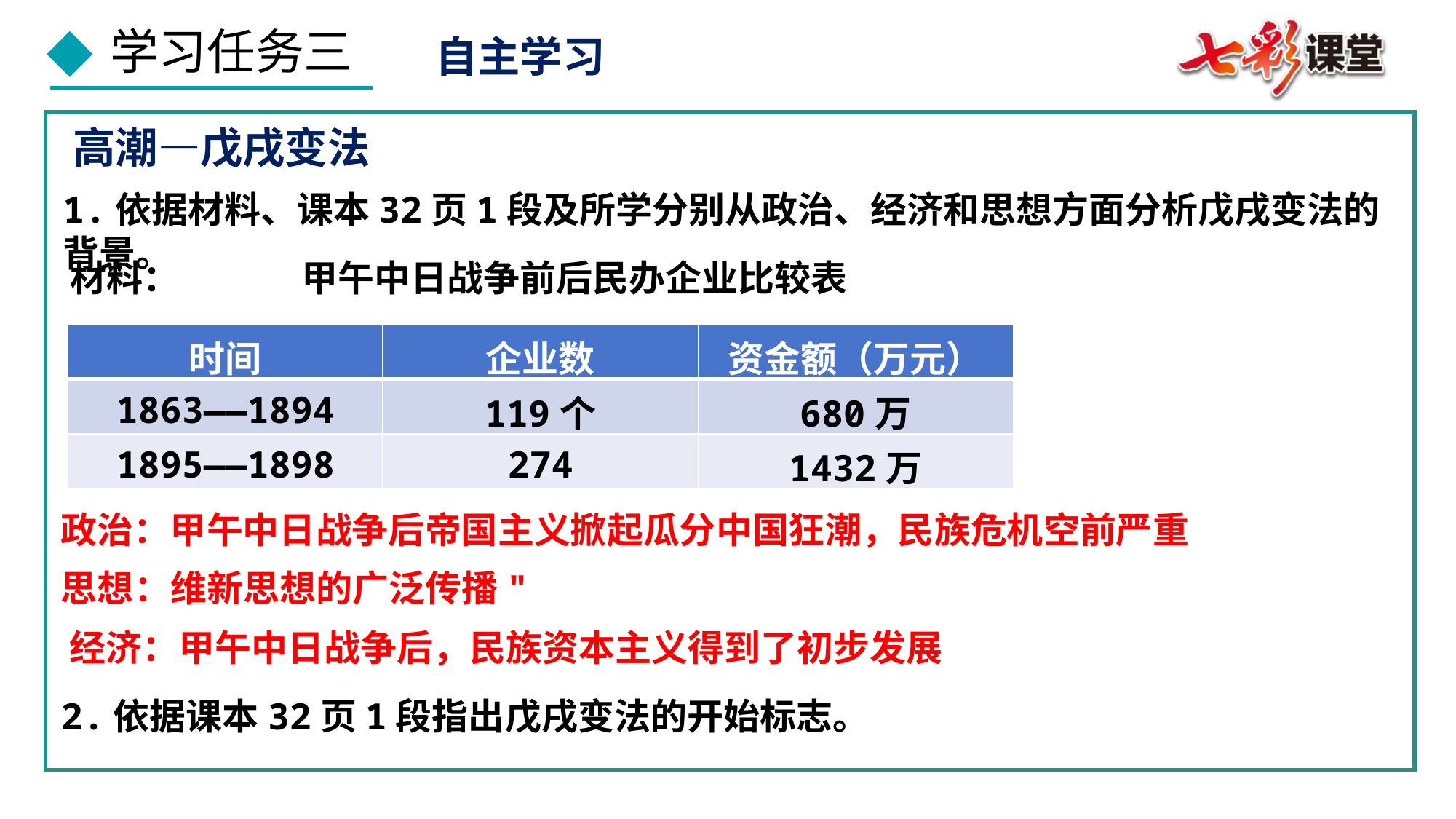

自主学习
高潮—戊戌变法
1.依据材料、课本32页1段及所学分别从政治、经济和思想方面分析戊戌变法的背景。
甲午中日战争前后民办企业比较表
材料：
| 时间 | 企业数 | 资金额（万元） |
| --- | --- | --- |
| 1863——1894 | 119个 | 680万 |
| 1895——1898 | 274 | 1432万 |
政治：甲午中日战争后帝国主义掀起瓜分中国狂潮，民族危机空前严重
思想：维新思想的广泛传播"
经济：甲午中日战争后，民族资本主义得到了初步发展
2.依据课本32页1段指出戊戌变法的开始标志。